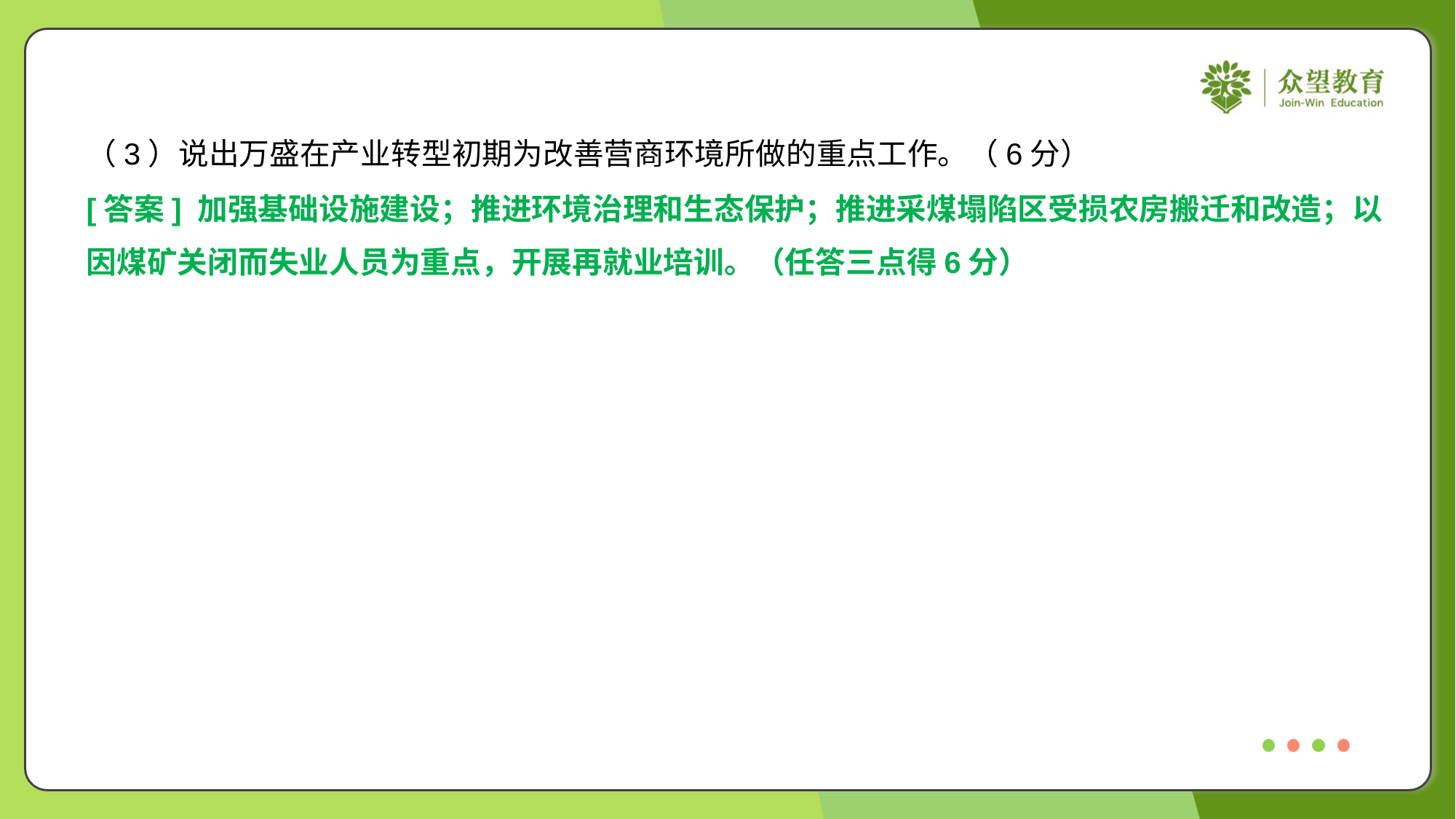

（3）说出万盛在产业转型初期为改善营商环境所做的重点工作。（6分）
[答案] 加强基础设施建设；推进环境治理和生态保护；推进采煤塌陷区受损农房搬迁和改造；以
因煤矿关闭而失业人员为重点，开展再就业培训。（任答三点得6分）